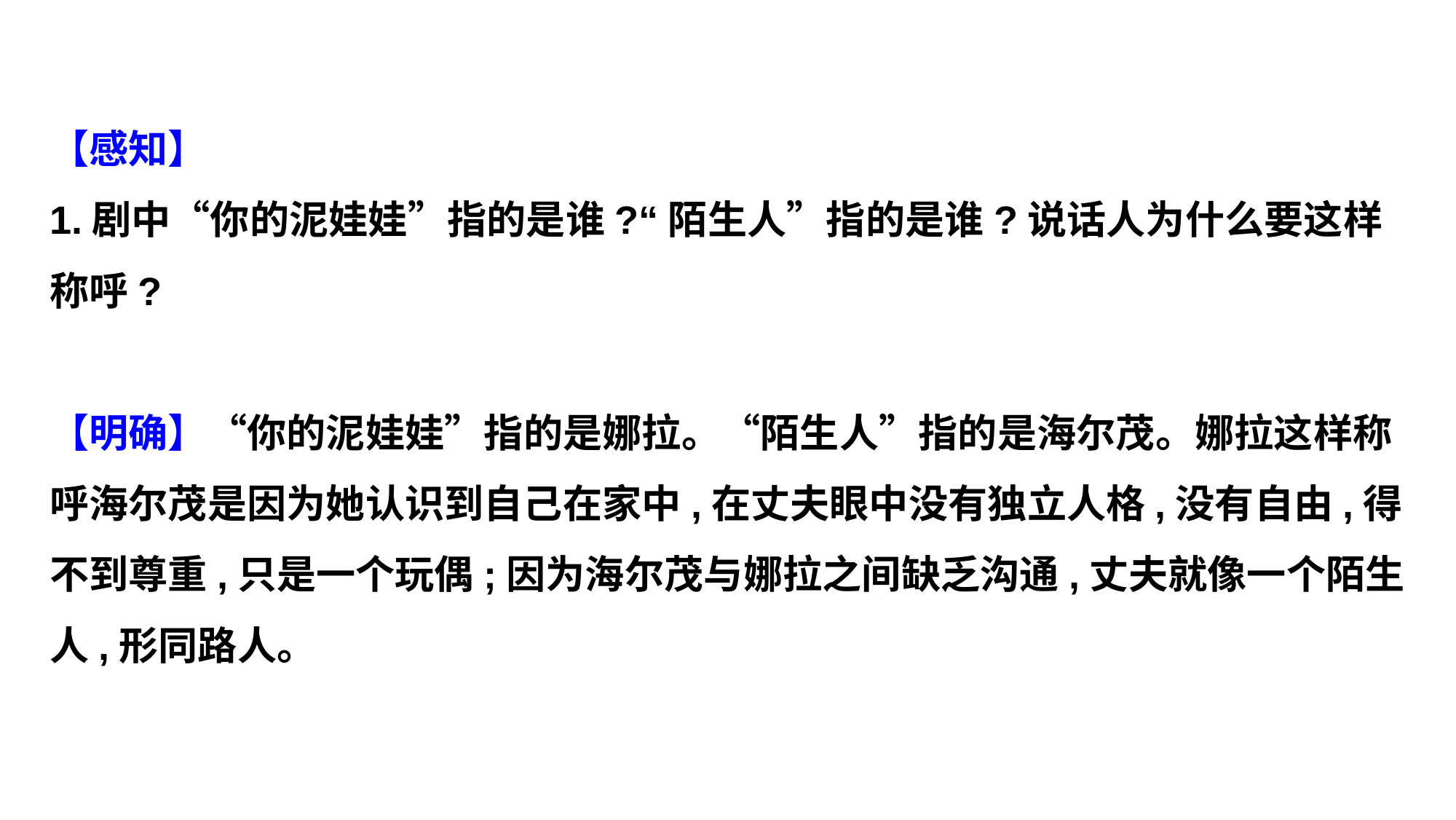

【感知】
1.剧中“你的泥娃娃”指的是谁?“陌生人”指的是谁?说话人为什么要这样称呼?

【明确】“你的泥娃娃”指的是娜拉。“陌生人”指的是海尔茂。娜拉这样称呼海尔茂是因为她认识到自己在家中,在丈夫眼中没有独立人格,没有自由,得不到尊重,只是一个玩偶;因为海尔茂与娜拉之间缺乏沟通,丈夫就像一个陌生人,形同路人。